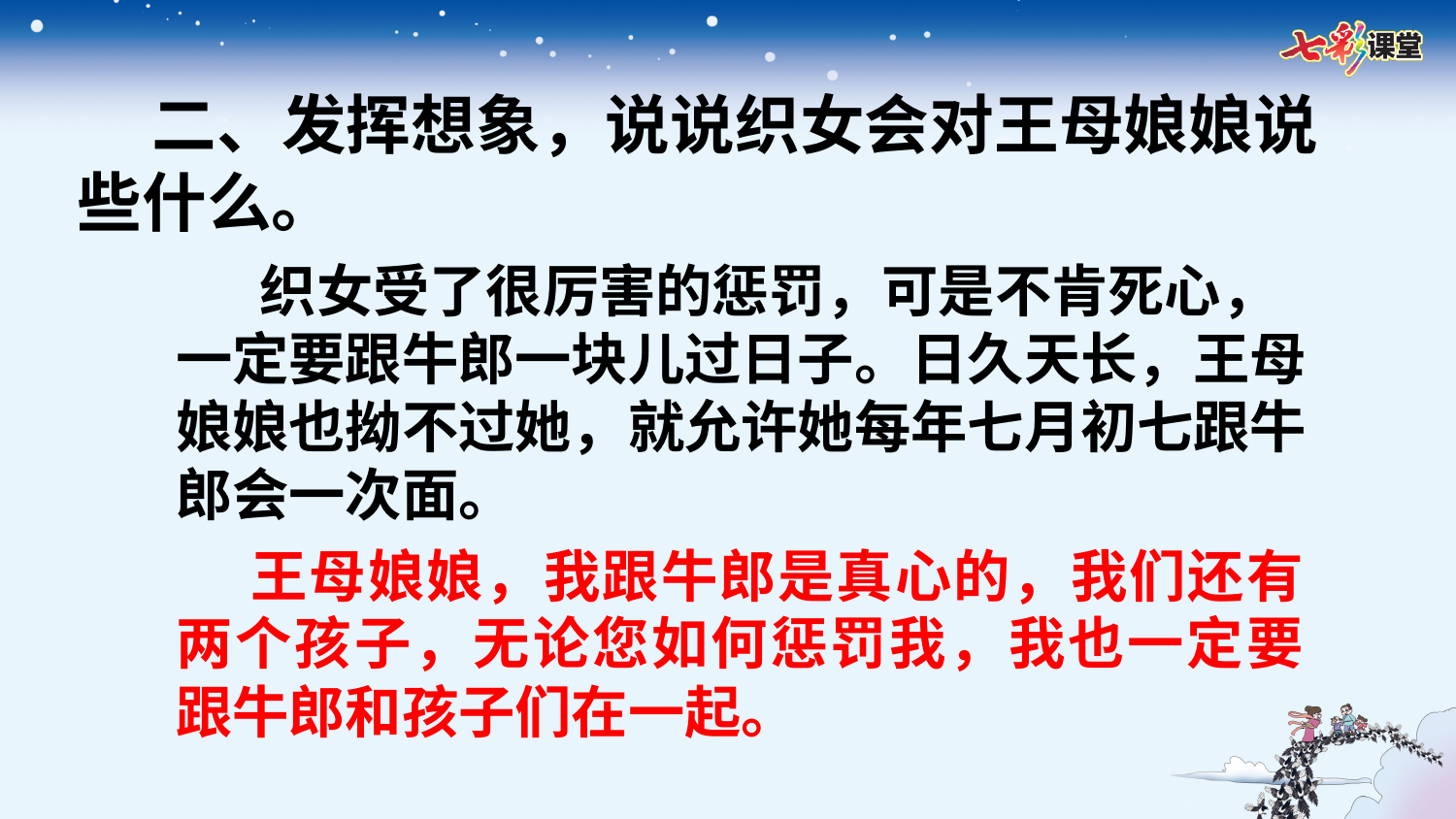

二、发挥想象，说说织女会对王母娘娘说些什么。
   织女受了很厉害的惩罚，可是不肯死心，一定要跟牛郎一块儿过日子。日久天长，王母娘娘也拗不过她，就允许她每年七月初七跟牛郎会一次面。
    王母娘娘，我跟牛郎是真心的，我们还有两个孩子，无论您如何惩罚我，我也一定要跟牛郎和孩子们在一起。